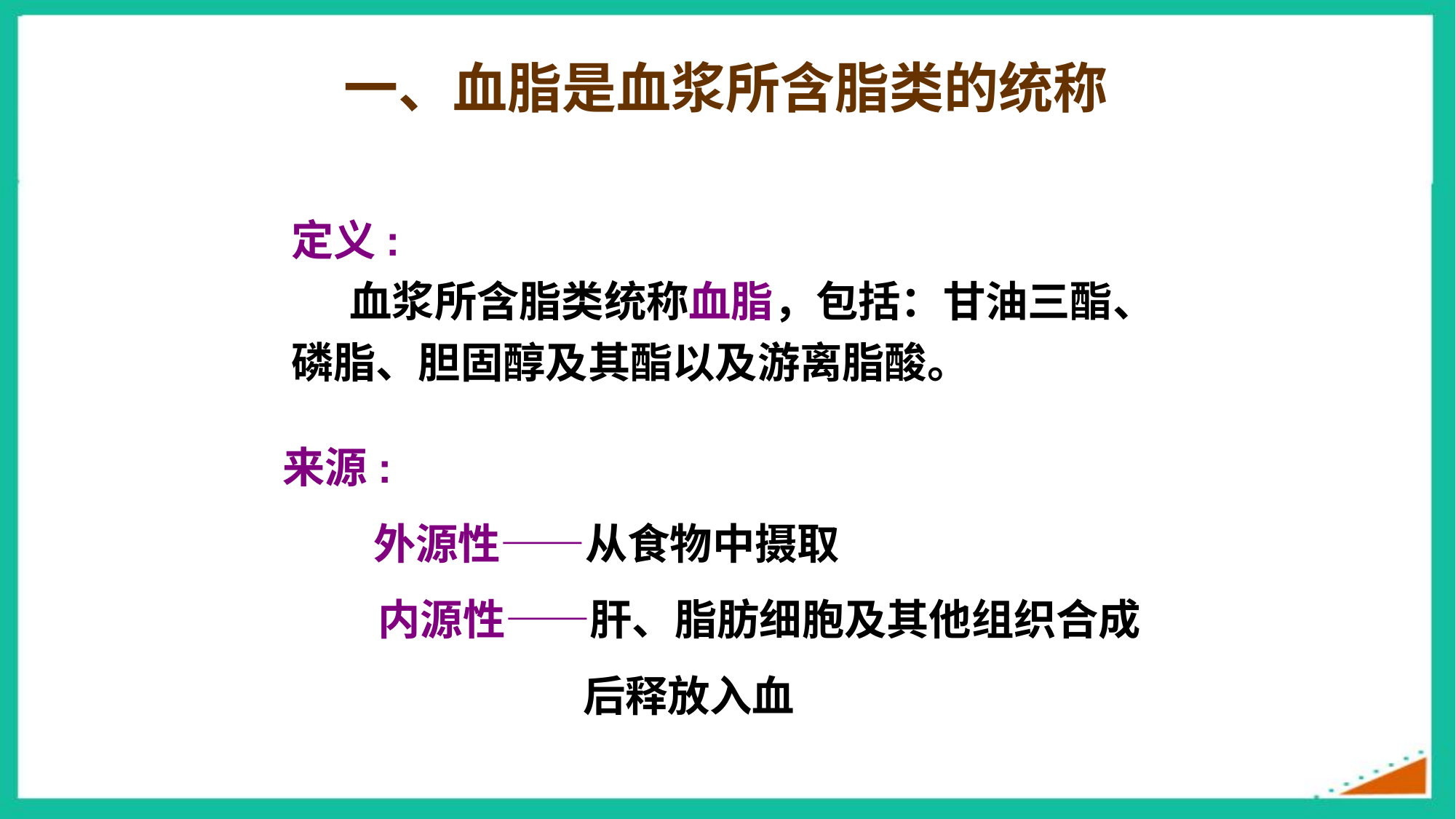

一、血脂是血浆所含脂类的统称

定义:
     血浆所含脂类统称血脂，包括：甘油三酯、磷脂、胆固醇及其酯以及游离脂酸。
来源:
          外源性——从食物中摄取
         内源性——肝、脂肪细胞及其他组织合成后释放入血